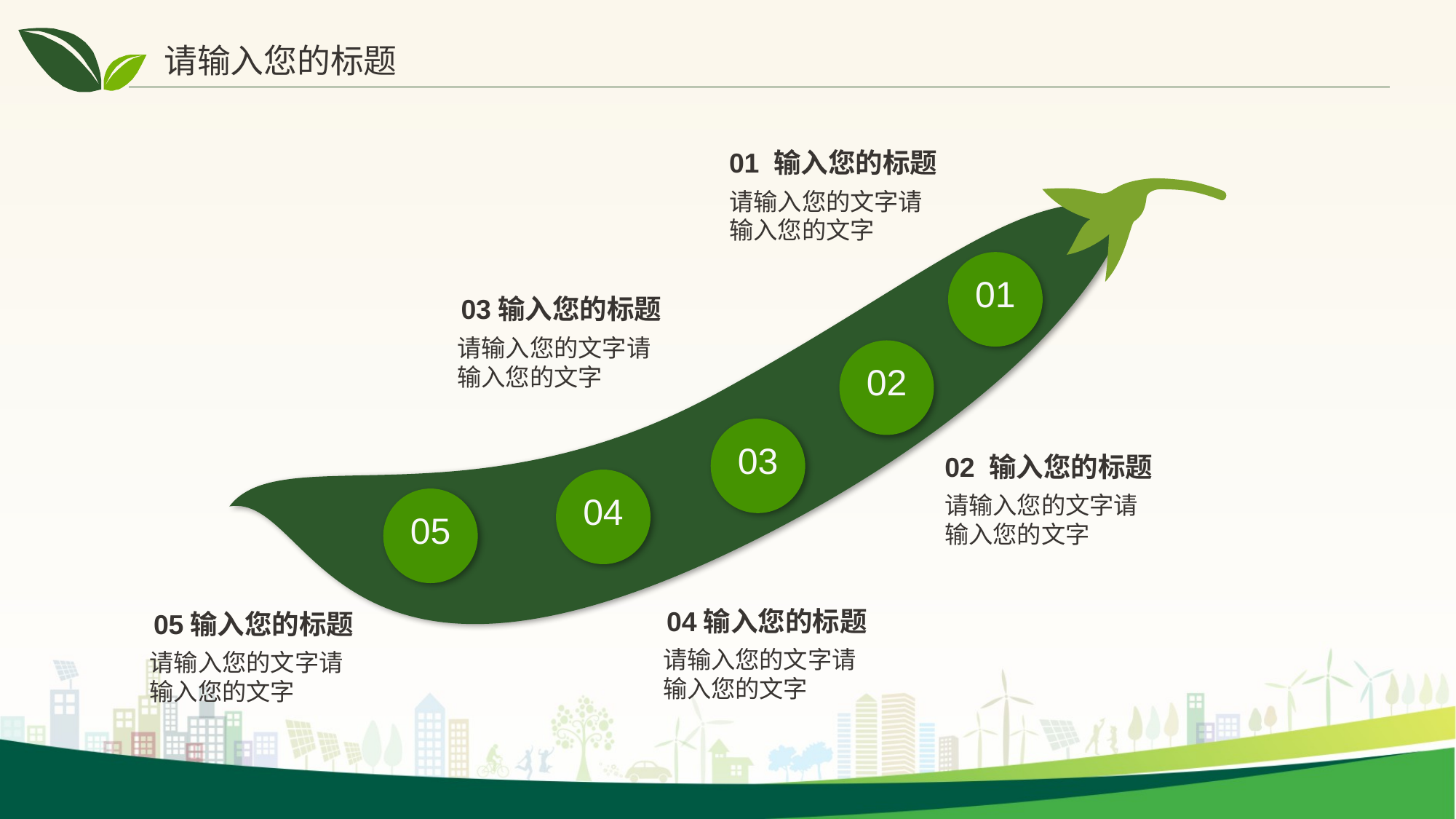

请输入您的标题
01 输入您的标题

请输入您的文字请输入您的文字
01
03输入您的标题
请输入您的文字请输入您的文字
02
03
02 输入您的标题
04
请输入您的文字请输入您的文字
05
04输入您的标题
05输入您的标题
请输入您的文字请输入您的文字
请输入您的文字请输入您的文字